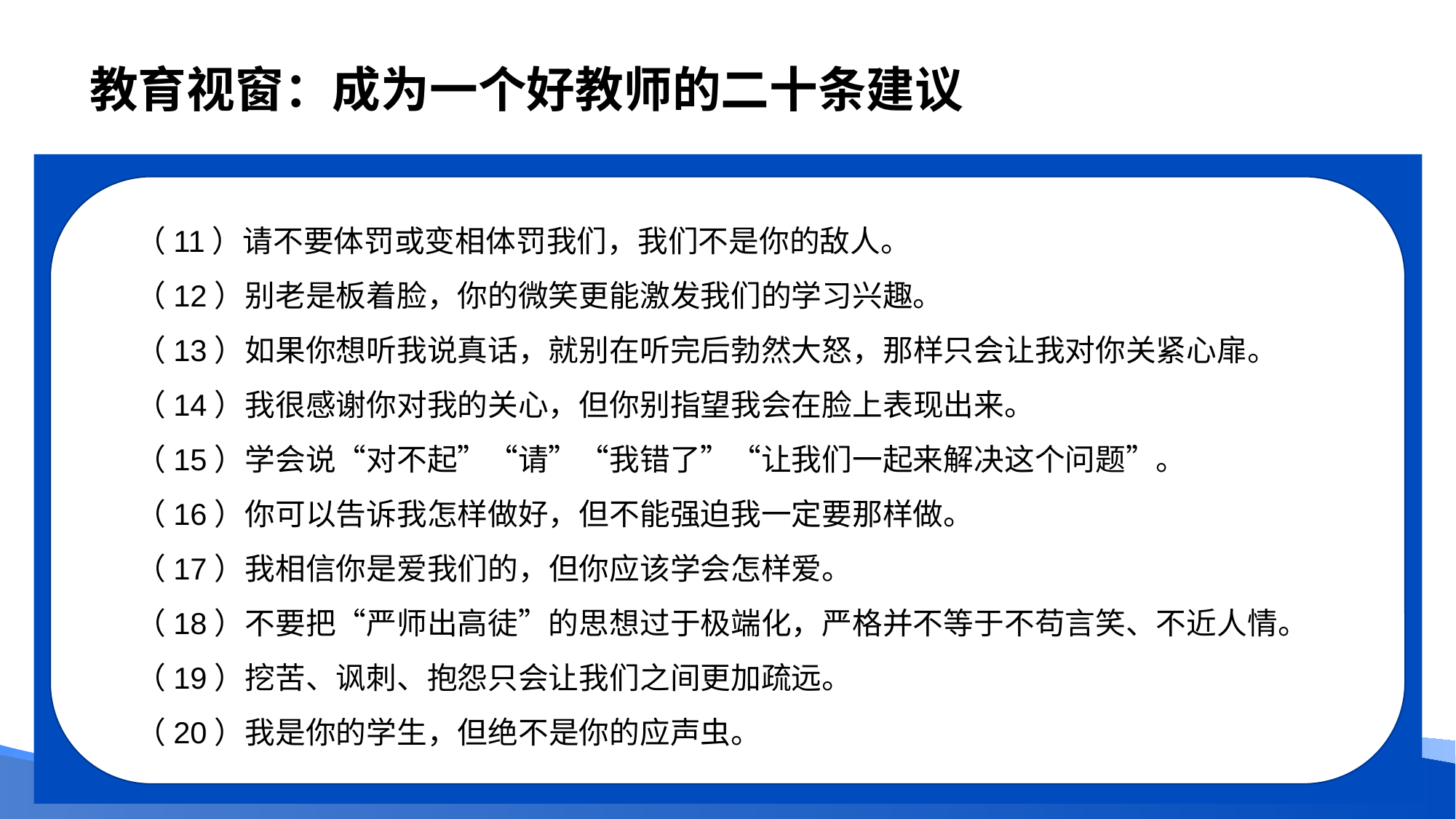

# 教育视窗：成为一个好教师的二十条建议

（11）请不要体罚或变相体罚我们，我们不是你的敌人。
（12）别老是板着脸，你的微笑更能激发我们的学习兴趣。
（13）如果你想听我说真话，就别在听完后勃然大怒，那样只会让我对你关紧心扉。
（14）我很感谢你对我的关心，但你别指望我会在脸上表现出来。
（15）学会说“对不起”“请”“我错了”“让我们一起来解决这个问题”。
（16）你可以告诉我怎样做好，但不能强迫我一定要那样做。
（17）我相信你是爱我们的，但你应该学会怎样爱。
（18）不要把“严师出高徒”的思想过于极端化，严格并不等于不苟言笑、不近人情。
（19）挖苦、讽刺、抱怨只会让我们之间更加疏远。
（20）我是你的学生，但绝不是你的应声虫。